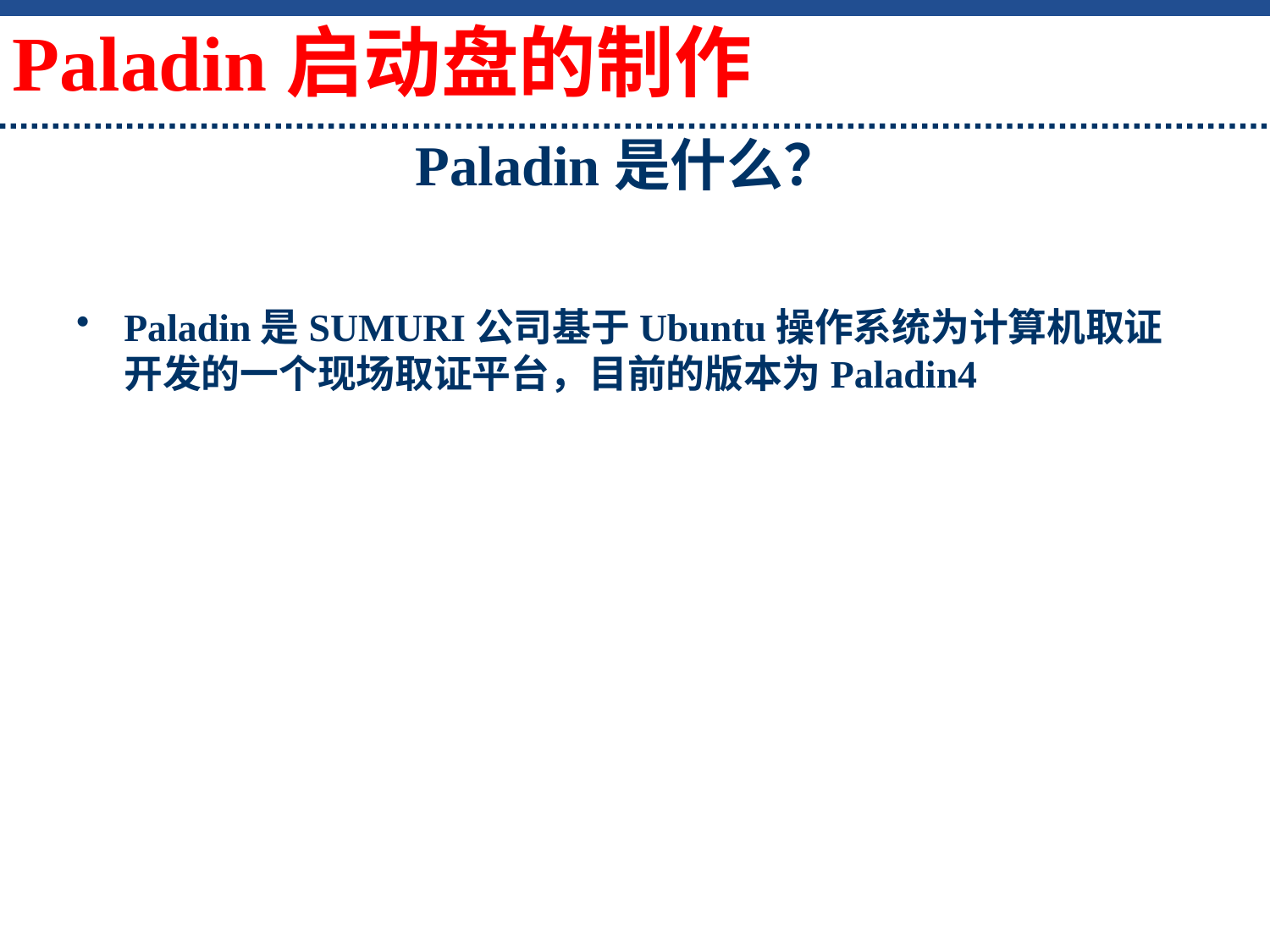

Paladin是什么？
Paladin启动盘的制作
Paladin是SUMURI公司基于Ubuntu操作系统为计算机取证开发的一个现场取证平台，目前的版本为Paladin4